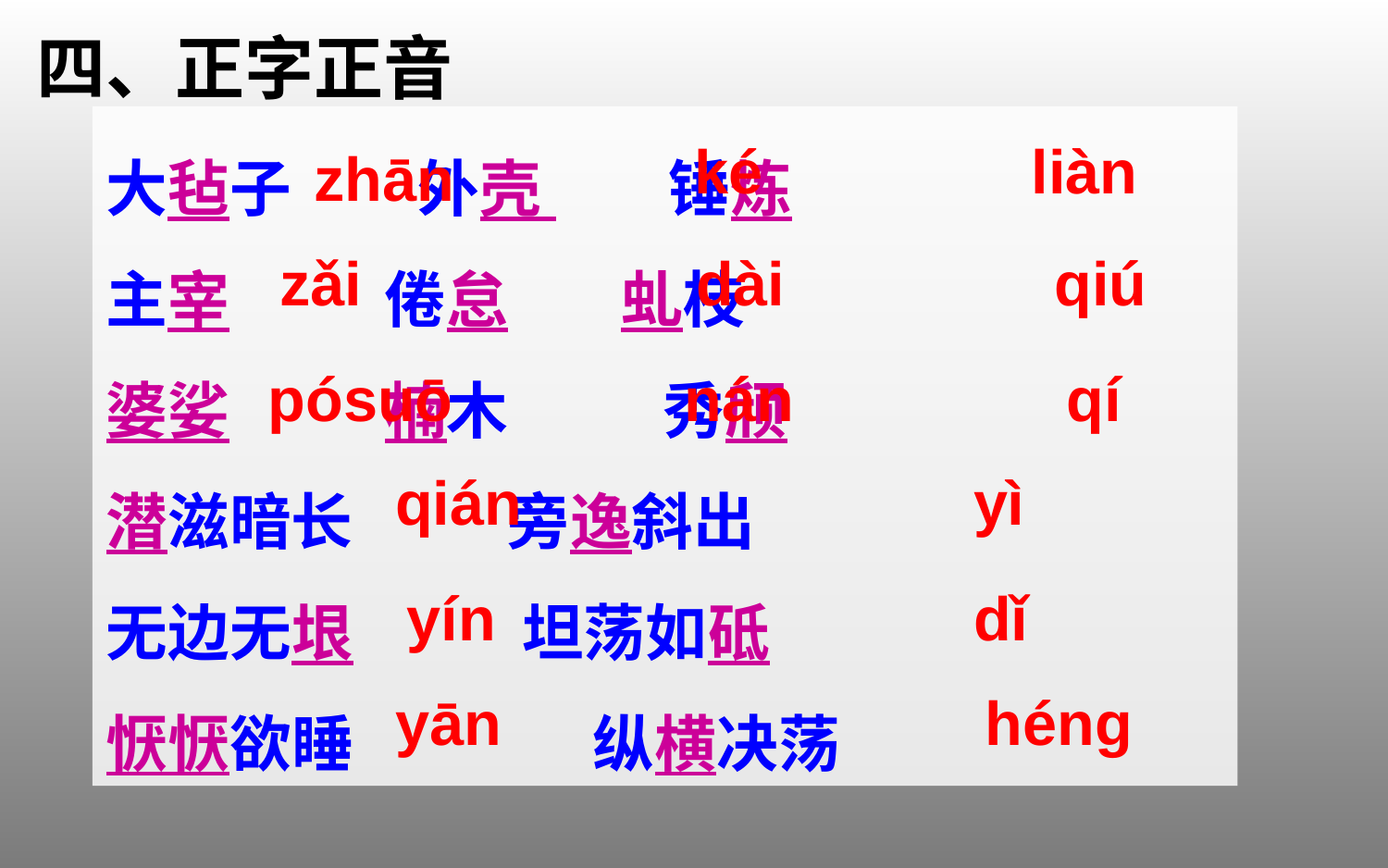

四、正字正音
大毡子         外壳         锤炼
主宰           倦怠        虬枝
婆娑           楠木           秀颀
潜滋暗长           旁逸斜出
无边无垠            坦荡如砥     
恹恹欲睡                 纵横决荡
 ké
liàn
zhān
zǎi
dài
qiú
pósuō
nán
qí
qián
yì
yín
dǐ
yān
héng